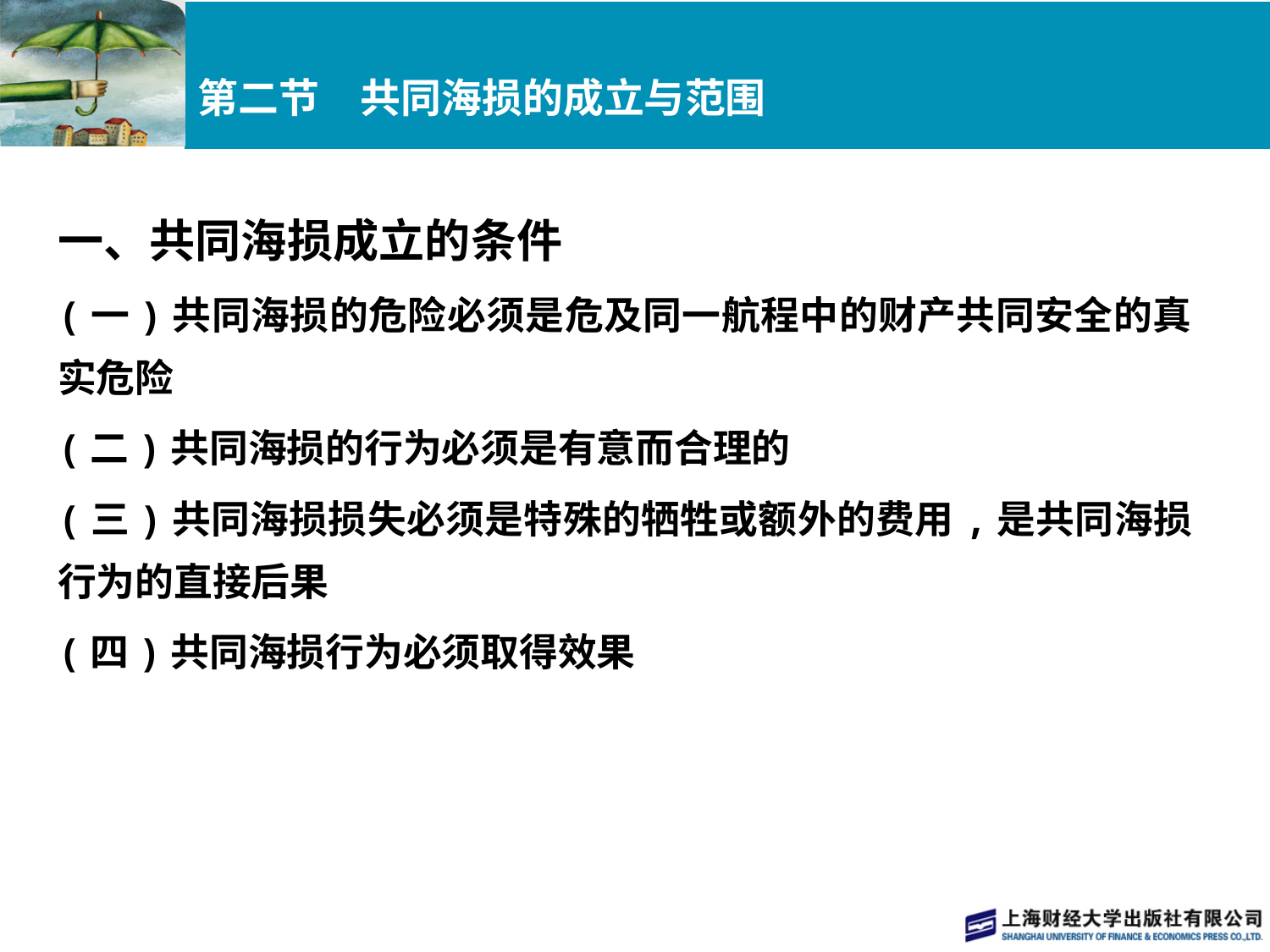

# 第二节　共同海损的成立与范围
一、共同海损成立的条件
(一)共同海损的危险必须是危及同一航程中的财产共同安全的真实危险
(二)共同海损的行为必须是有意而合理的
(三)共同海损损失必须是特殊的牺牲或额外的费用,是共同海损行为的直接后果
(四)共同海损行为必须取得效果